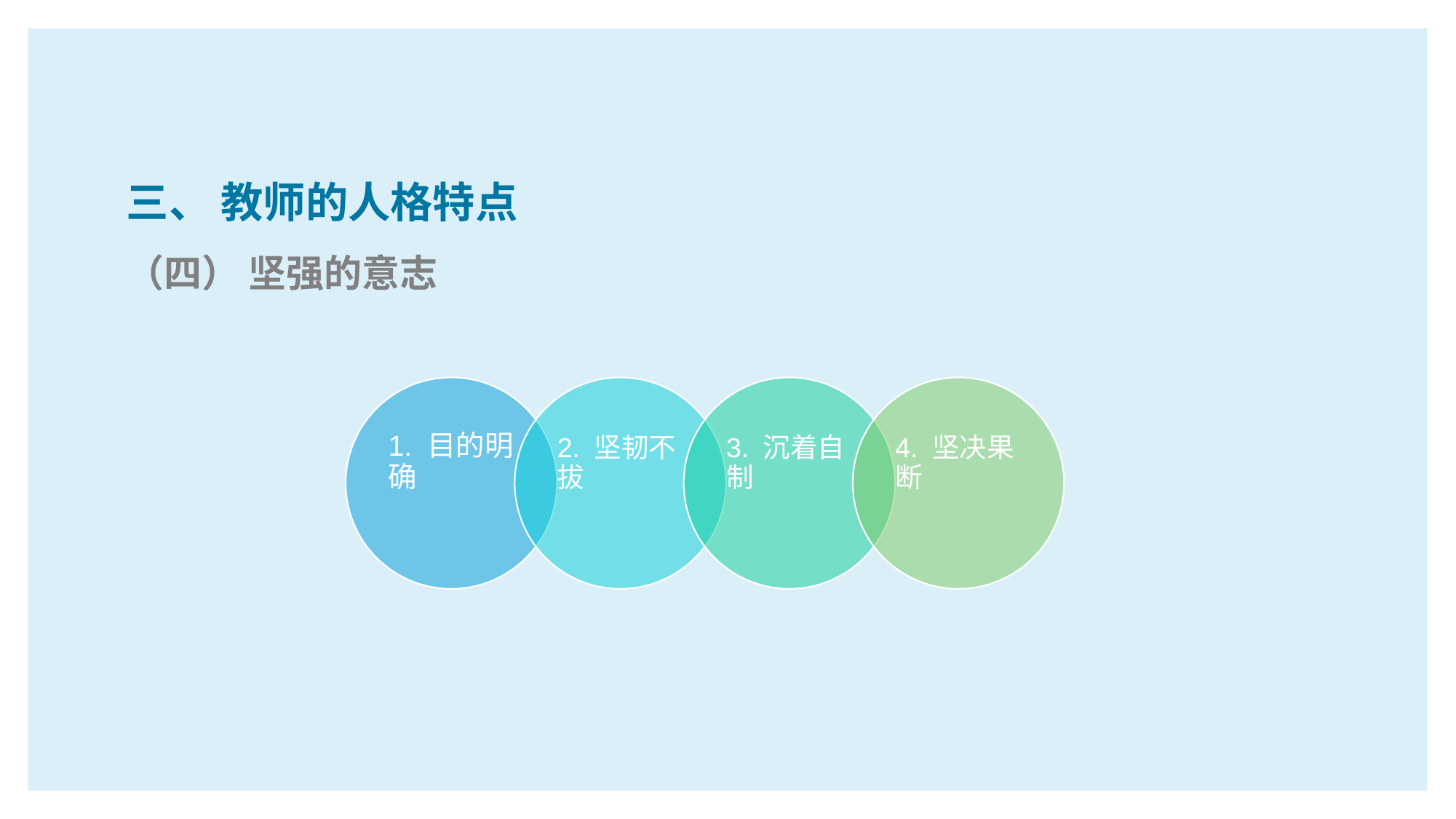

三、 教师的人格特点
（四） 坚强的意志

1. 目的明确

2. 坚韧不拔

3. 沉着自制

4. 坚决果断